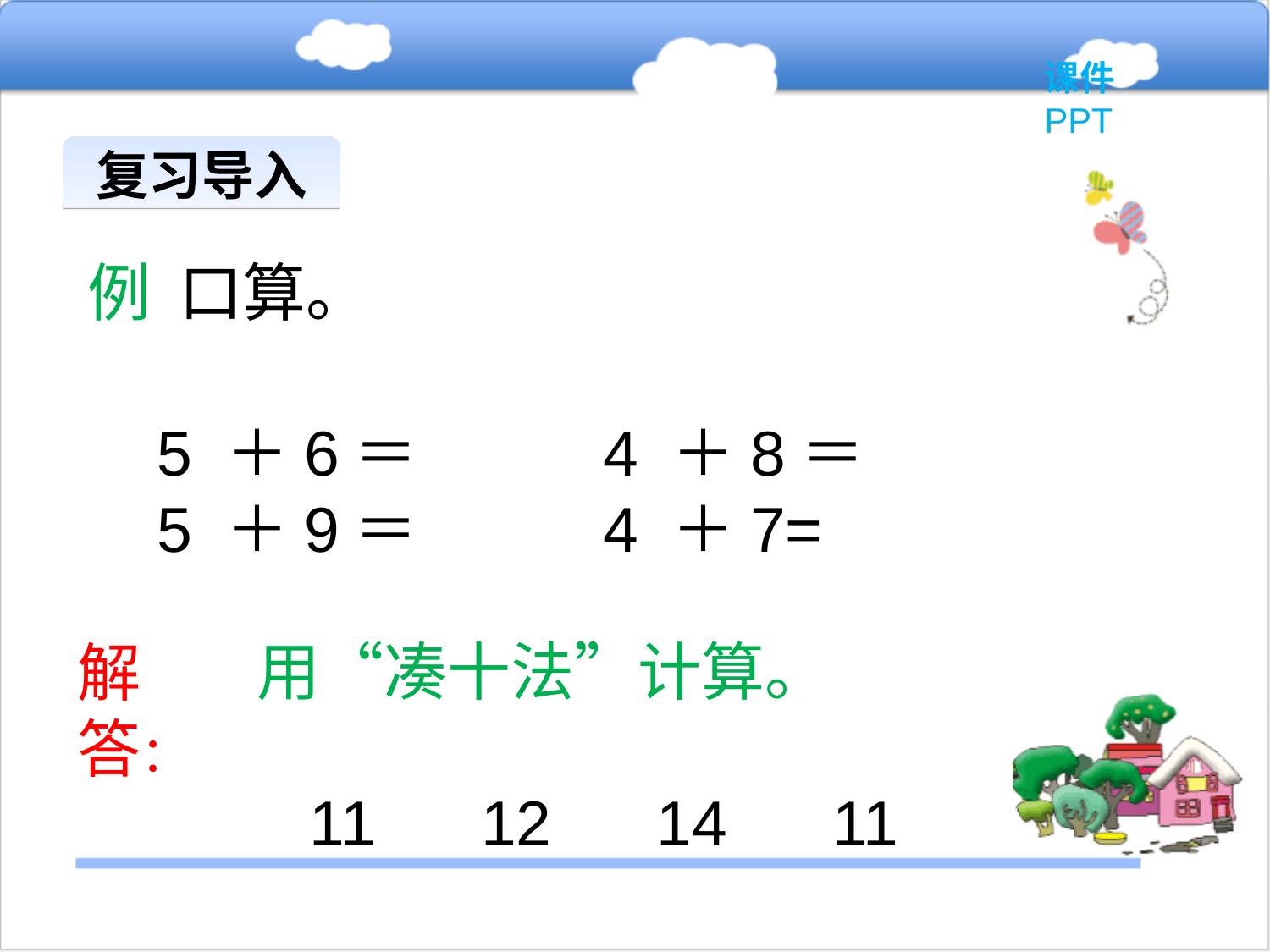

课件PPT
复习导入

例  口算。

5 ＋6＝            4 ＋8＝
5 ＋9＝            4 ＋7=
用“凑十法”计算。
解答：
11      12      14      11